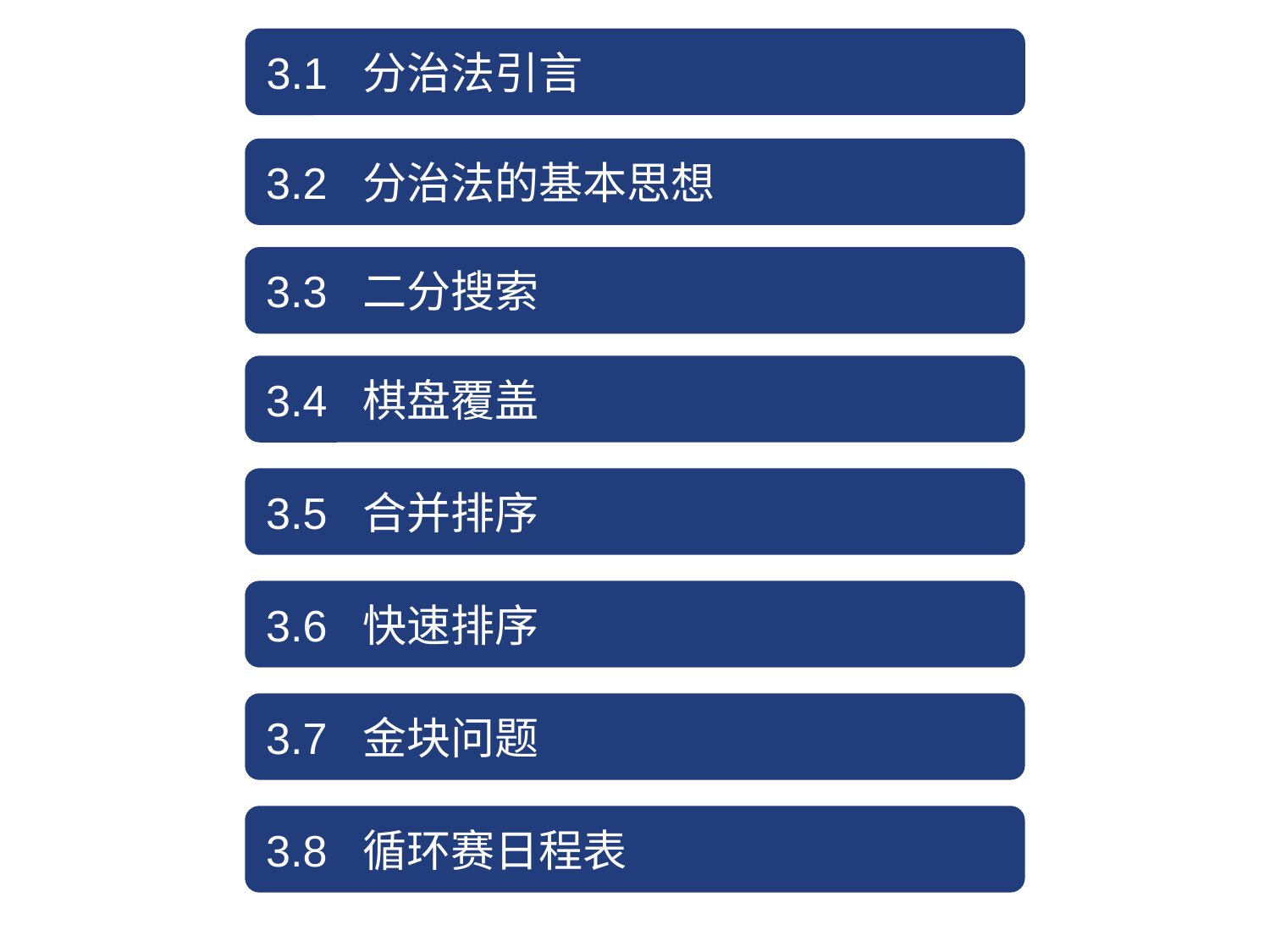

3.1  分治法引言
3.2  分治法的基本思想
3.3  二分搜索
3.4  棋盘覆盖
3.5  合并排序
3.6  快速排序
3.7  金块问题
3.8  循环赛日程表